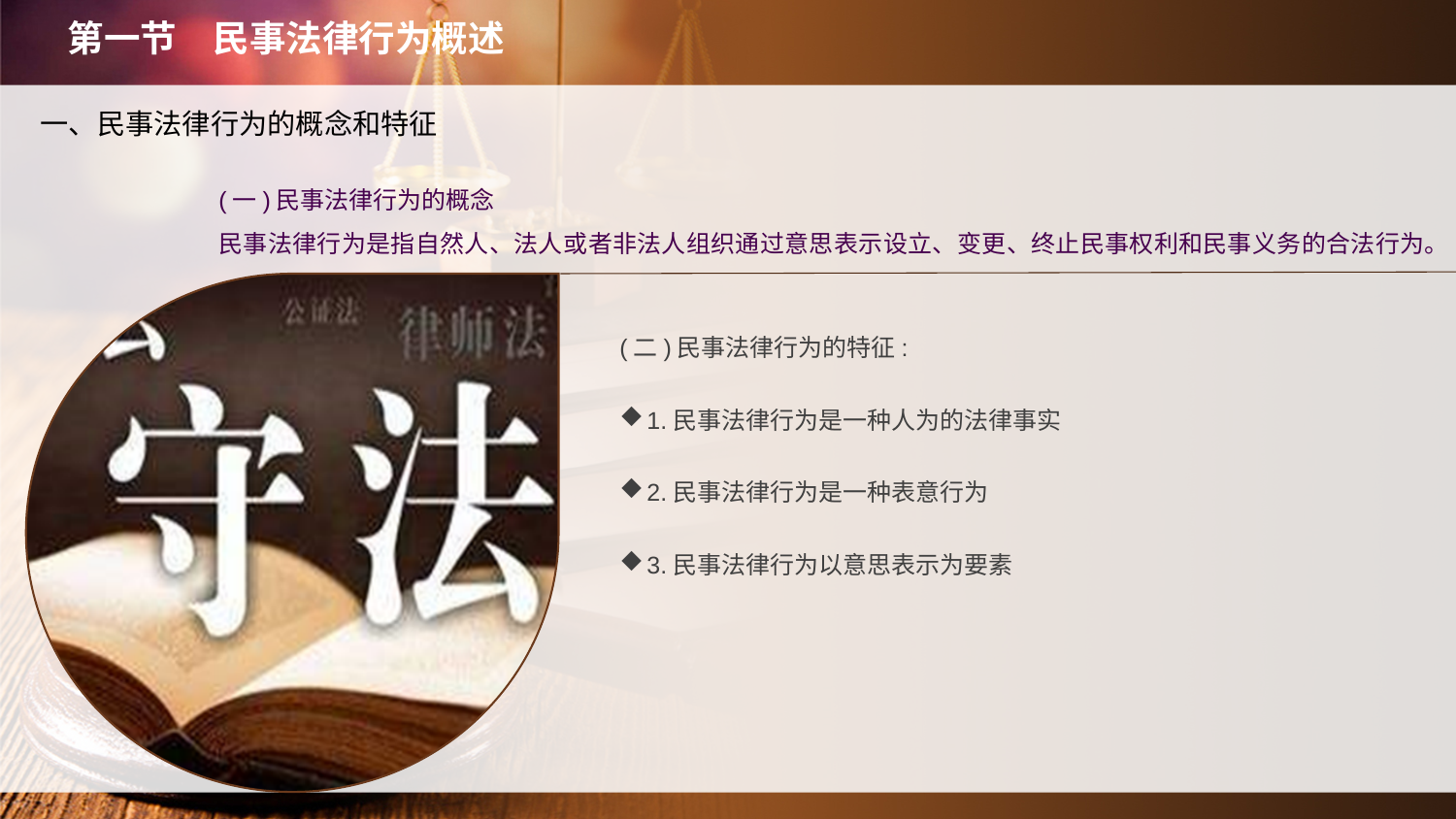

第一节　民事法律行为概述
一、民事法律行为的概念和特征
(一)民事法律行为的概念
民事法律行为是指自然人、法人或者非法人组织通过意思表示设立、变更、终止民事权利和民事义务的合法行为。

(二)民事法律行为的特征:
1.民事法律行为是一种人为的法律事实
2.民事法律行为是一种表意行为
3.民事法律行为以意思表示为要素